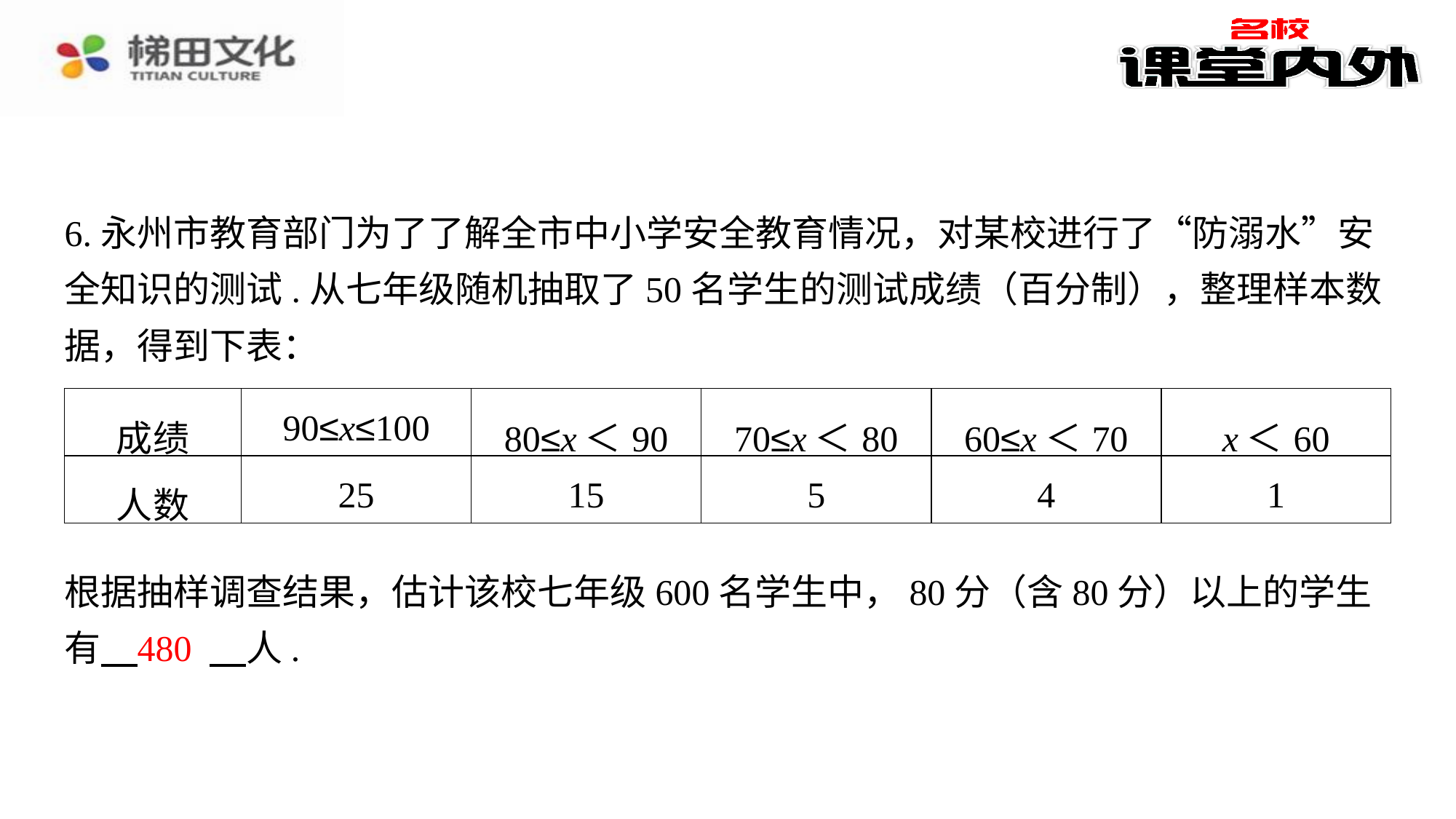

6.永州市教育部门为了了解全市中小学安全教育情况，对某校进行了“防溺水”安全知识的测试.从七年级随机抽取了50名学生的测试成绩（百分制），整理样本数据，得到下表：
| 成绩 | 90≤x≤100 | 80≤x＜90 | 70≤x＜80 | 60≤x＜70 | x＜60 |
| --- | --- | --- | --- | --- | --- |
| 人数 | 25 | 15 | 5 | 4 | 1 |
根据抽样调查结果，估计该校七年级600名学生中，80分（含80分）以上的学生有 　480　⁠人.
480